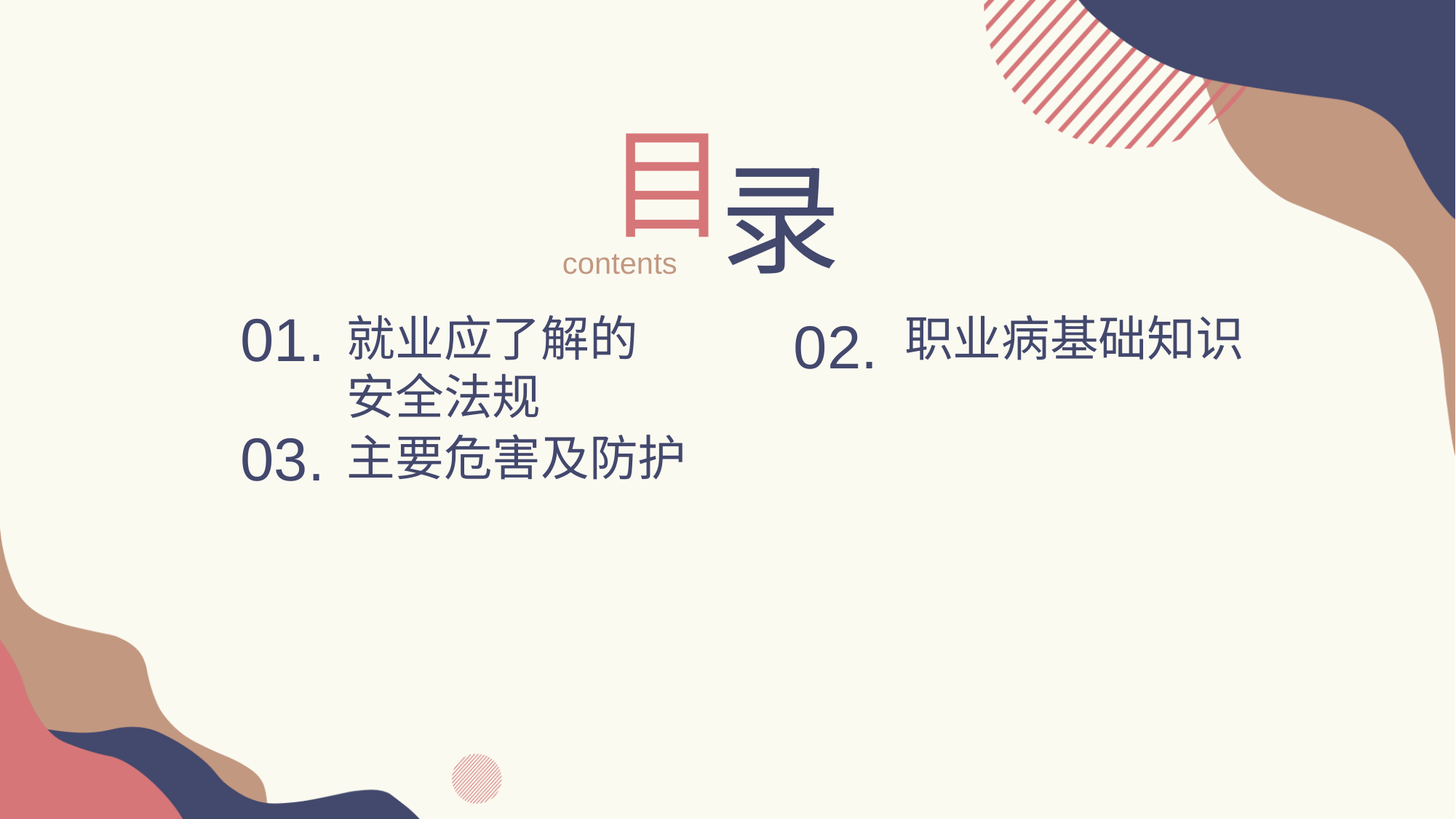

目
录
contents
01.
就业应了解的安全法规
02.
职业病基础知识
03.
主要危害及防护